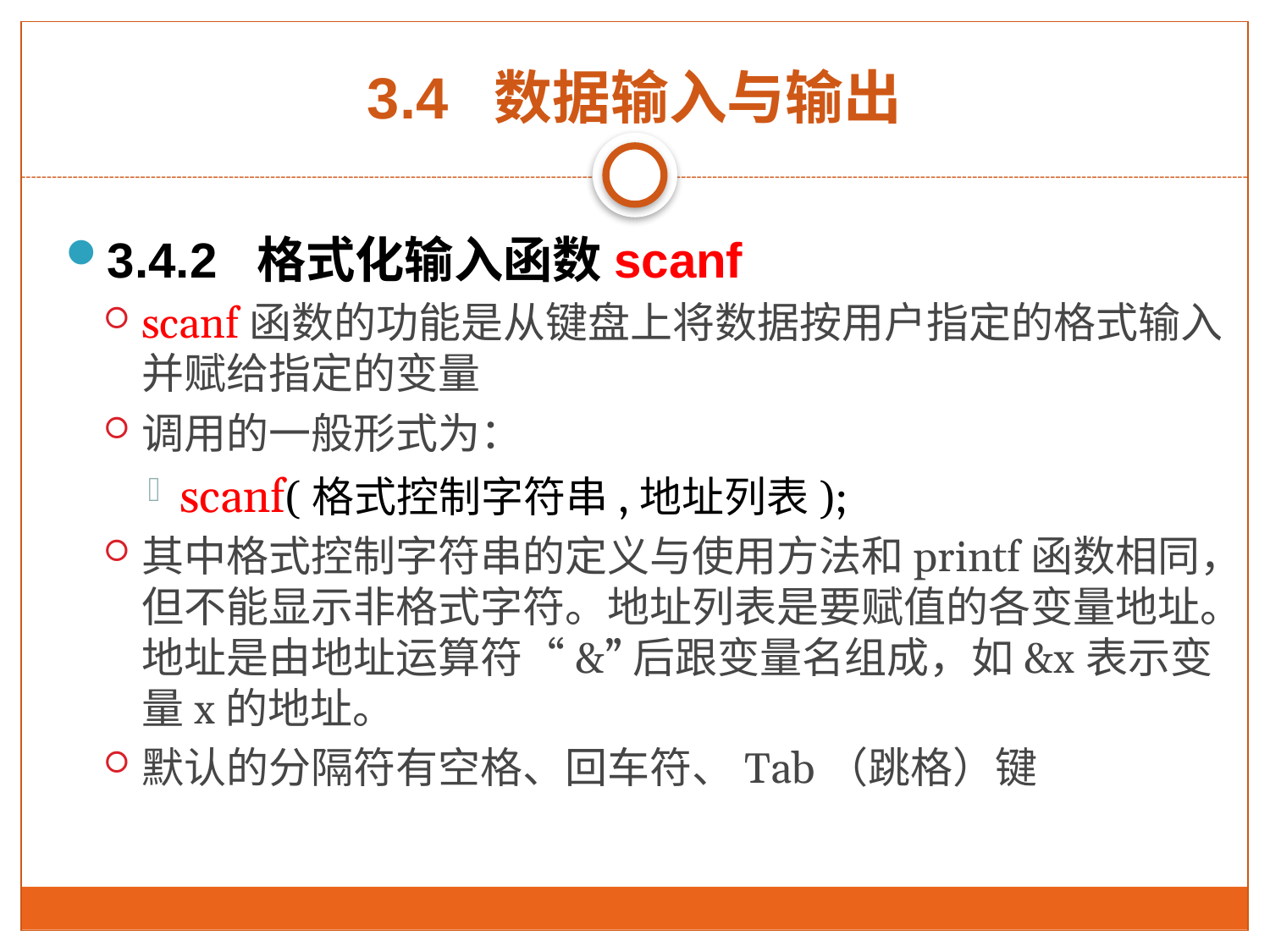

# 3.4  数据输入与输出
3.4.2  格式化输入函数scanf
scanf函数的功能是从键盘上将数据按用户指定的格式输入并赋给指定的变量
调用的一般形式为：
scanf(格式控制字符串,地址列表);
其中格式控制字符串的定义与使用方法和printf函数相同，但不能显示非格式字符。地址列表是要赋值的各变量地址。地址是由地址运算符“&”后跟变量名组成，如&x表示变量x的地址。
默认的分隔符有空格、回车符、Tab（跳格）键